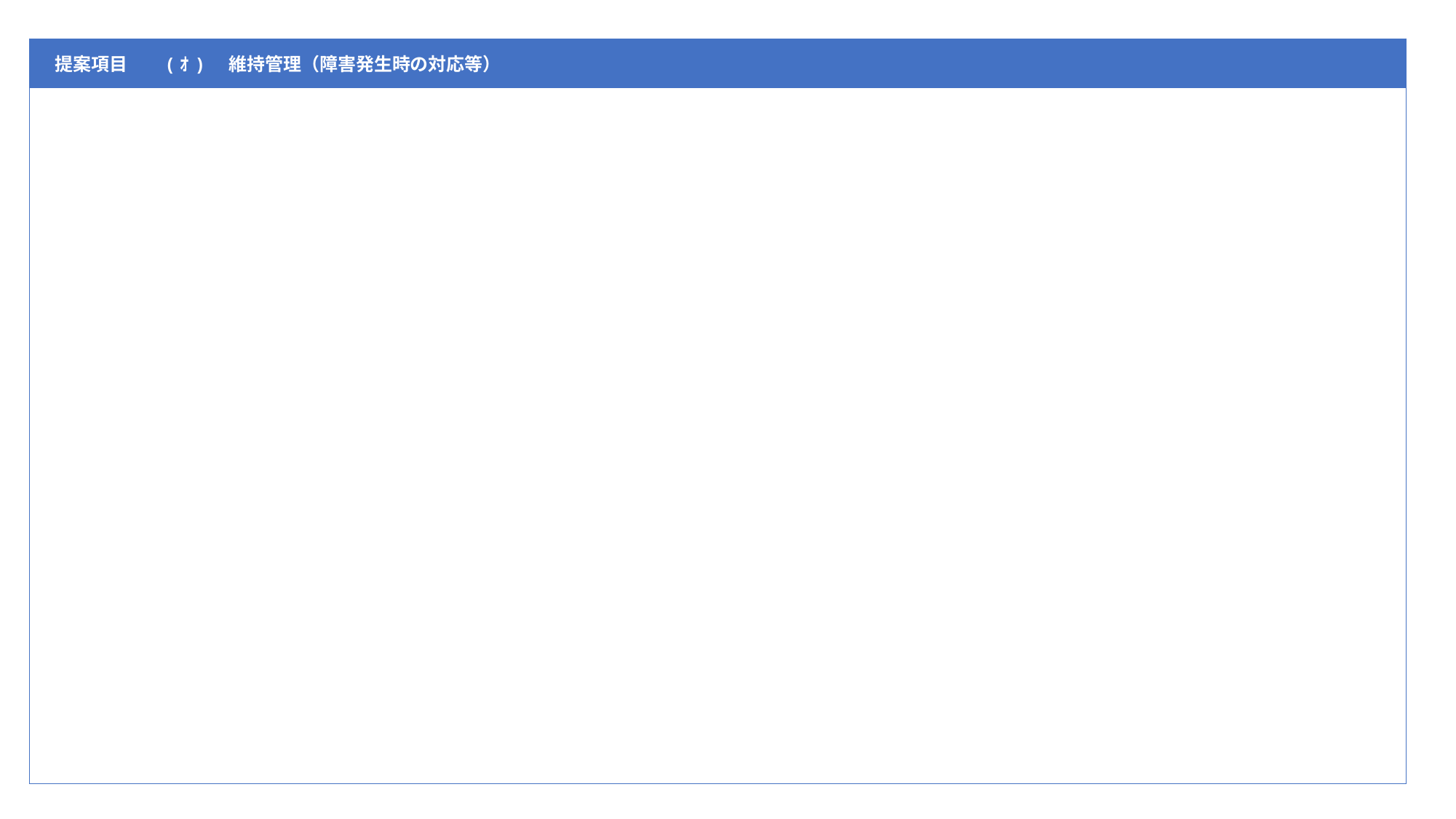

| 提案項目 | (ｵ)　維持管理（障害発生時の対応等） |
| --- | --- |
|  |  |